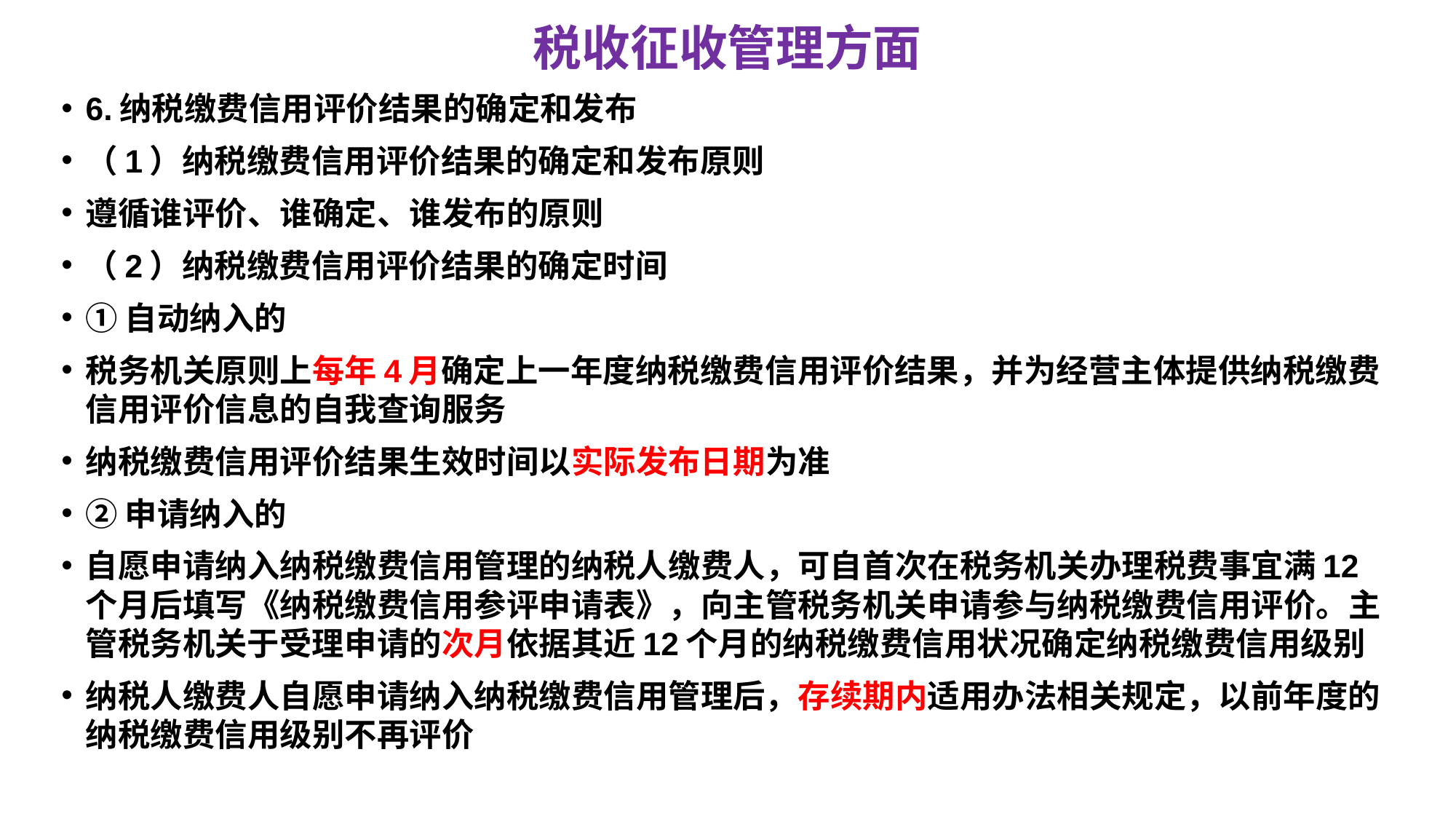

# 税收征收管理方面
6.纳税缴费信用评价结果的确定和发布
（1）纳税缴费信用评价结果的确定和发布原则
遵循谁评价、谁确定、谁发布的原则
（2）纳税缴费信用评价结果的确定时间
①自动纳入的
税务机关原则上每年4月确定上一年度纳税缴费信用评价结果，并为经营主体提供纳税缴费信用评价信息的自我查询服务
纳税缴费信用评价结果生效时间以实际发布日期为准
②申请纳入的
自愿申请纳入纳税缴费信用管理的纳税人缴费人，可自首次在税务机关办理税费事宜满12个月后填写《纳税缴费信用参评申请表》，向主管税务机关申请参与纳税缴费信用评价。主管税务机关于受理申请的次月依据其近12个月的纳税缴费信用状况确定纳税缴费信用级别
纳税人缴费人自愿申请纳入纳税缴费信用管理后，存续期内适用办法相关规定，以前年度的纳税缴费信用级别不再评价